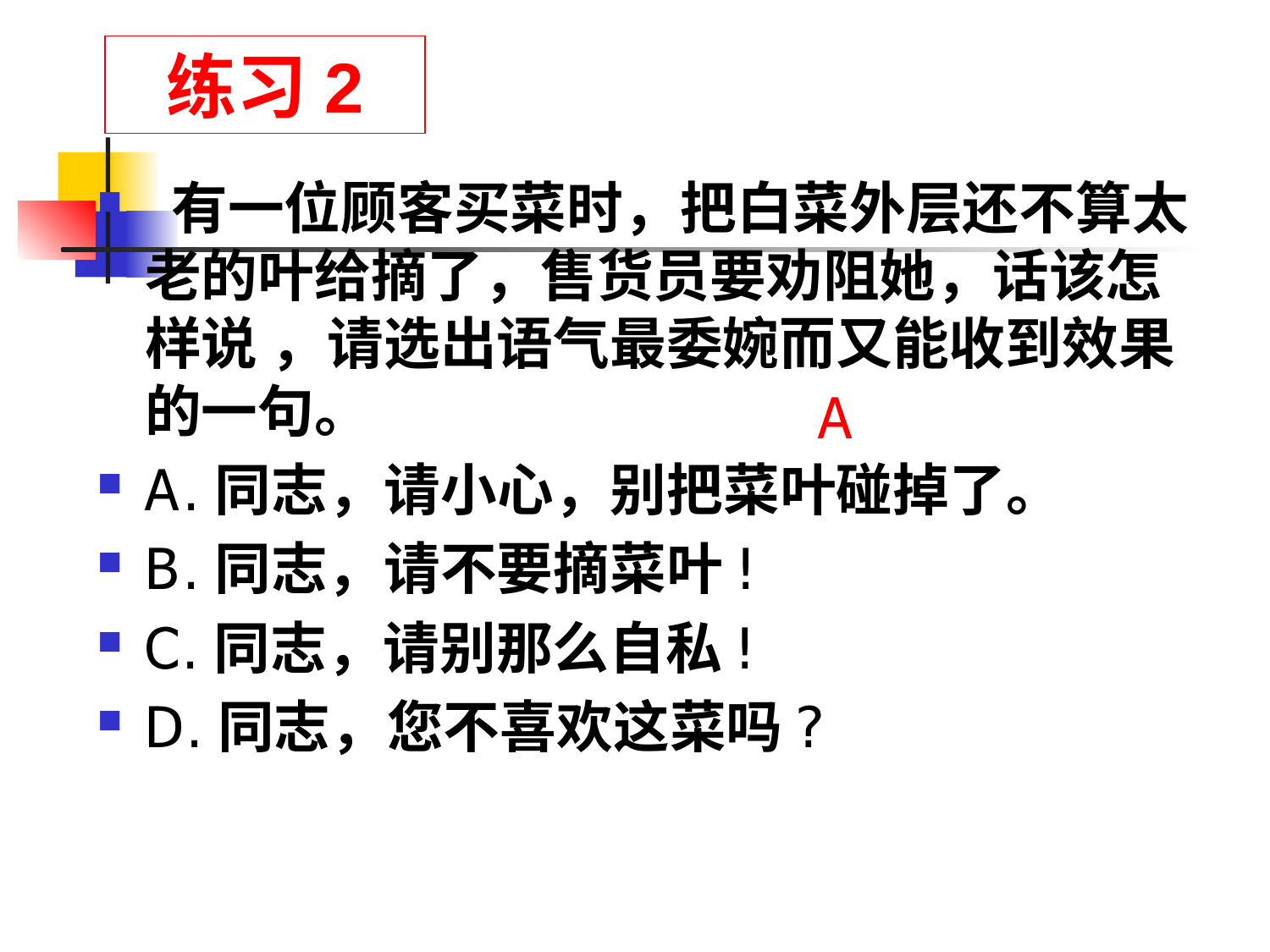

练习2
 有一位顾客买菜时，把白菜外层还不算太老的叶给摘了，售货员要劝阻她，话该怎样说 ，请选出语气最委婉而又能收到效果的一句。
A.同志，请小心，别把菜叶碰掉了。
B.同志，请不要摘菜叶!
C.同志，请别那么自私!
D.同志，您不喜欢这菜吗?
A